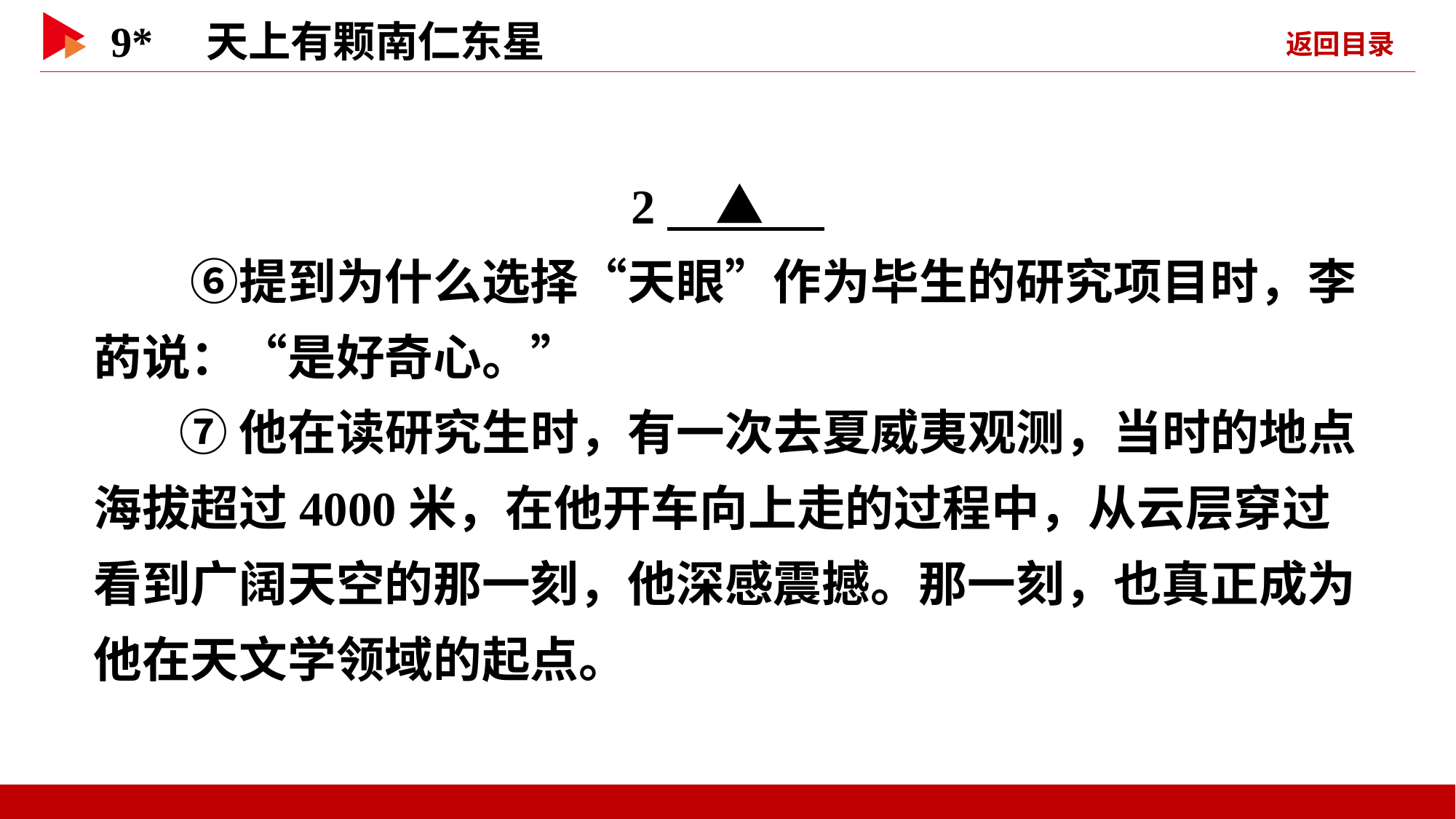

2　▲
　　⑥提到为什么选择“天眼”作为毕生的研究项目时，李菂说：“是好奇心。”
⑦他在读研究生时，有一次去夏威夷观测，当时的地点海拔超过4000米，在他开车向上走的过程中，从云层穿过看到广阔天空的那一刻，他深感震撼。那一刻，也真正成为他在天文学领域的起点。